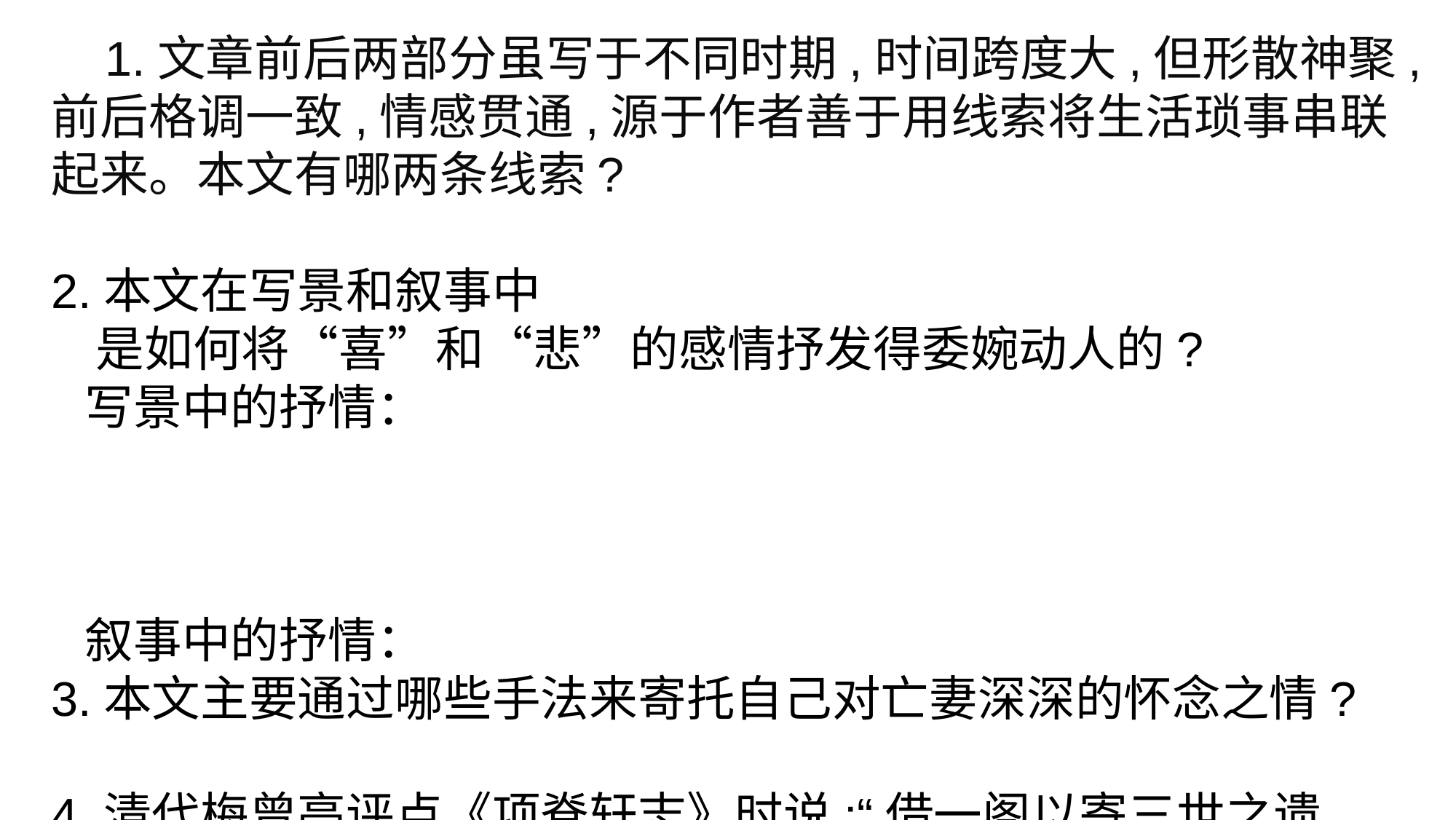

1.文章前后两部分虽写于不同时期,时间跨度大,但形散神聚,
前后格调一致,情感贯通,源于作者善于用线索将生活琐事串联起来。本文有哪两条线索?

2.本文在写景和叙事中
   是如何将“喜”和“悲”的感情抒发得委婉动人的?
  写景中的抒情：

  叙事中的抒情：
3.本文主要通过哪些手法来寄托自己对亡妻深深的怀念之情?

4.清代梅曾亮评点《项脊轩志》时说:“借一阁以寄三世之遗迹。”作者通过笔下的项脊轩来抒发了哪些感情?